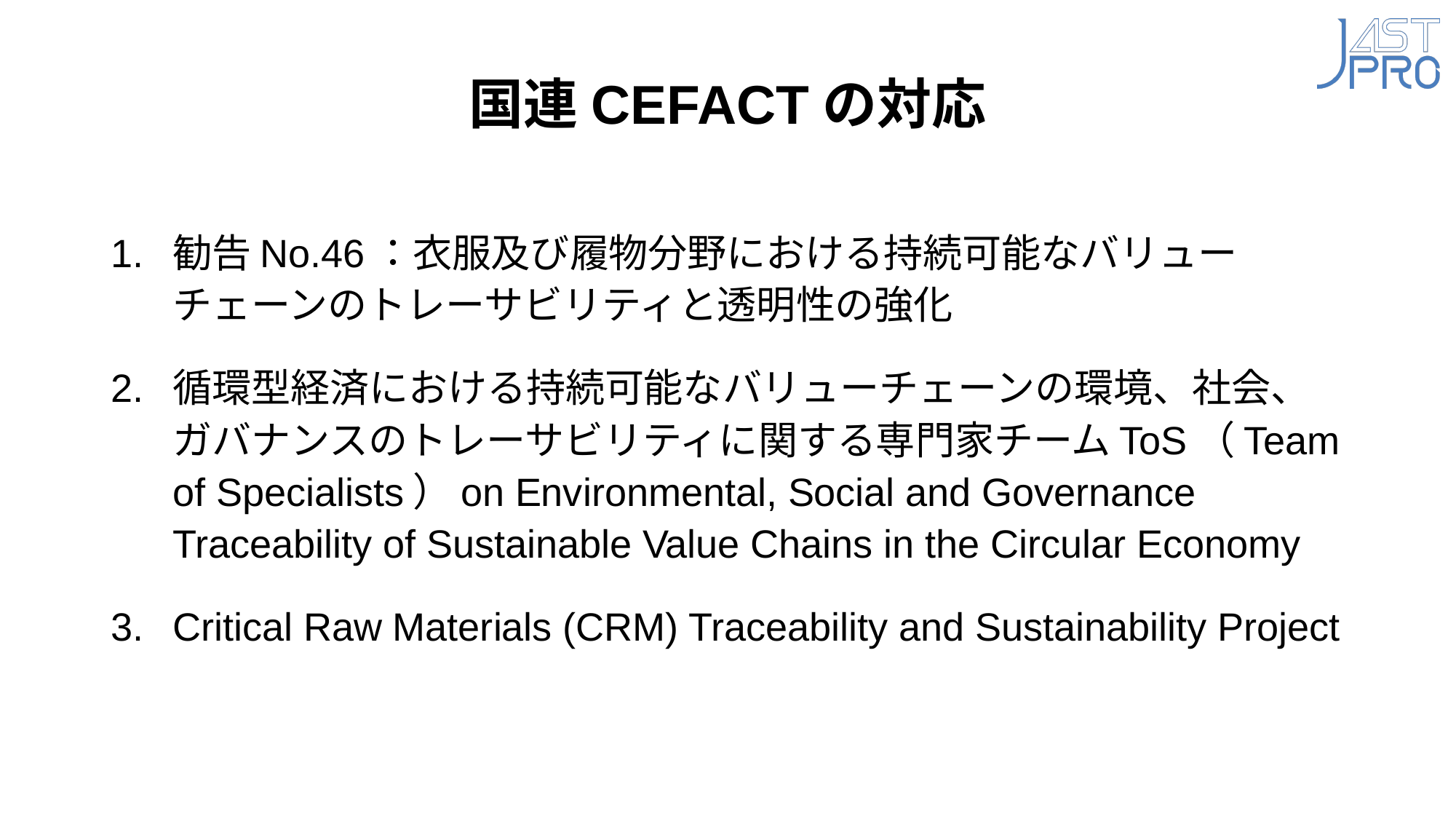

# 国連CEFACTの対応
勧告No.46：衣服及び履物分野における持続可能なバリューチェーンのトレーサビリティと透明性の強化
循環型経済における持続可能なバリューチェーンの環境、社会、ガバナンスのトレーサビリティに関する専門家チームToS（Team of Specialists）on Environmental, Social and Governance Traceability of Sustainable Value Chains in the Circular Economy
Critical Raw Materials (CRM) Traceability and Sustainability Project